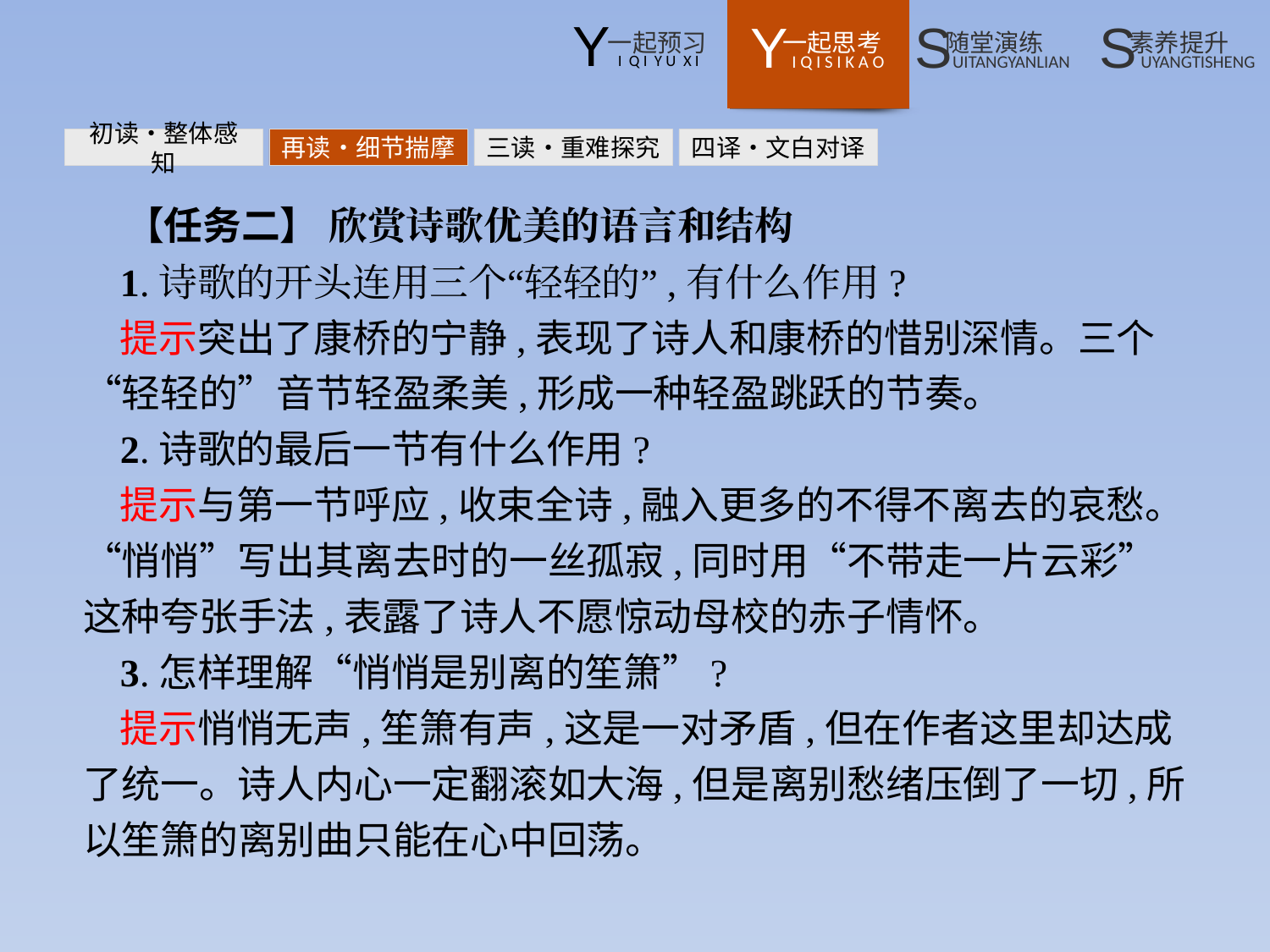

初读•整体感知
再读•细节揣摩
三读•重难探究
四译•文白对译
【任务二】 欣赏诗歌优美的语言和结构
1.诗歌的开头连用三个“轻轻的”,有什么作用?
提示突出了康桥的宁静,表现了诗人和康桥的惜别深情。三个“轻轻的”音节轻盈柔美,形成一种轻盈跳跃的节奏。
2.诗歌的最后一节有什么作用?
提示与第一节呼应,收束全诗,融入更多的不得不离去的哀愁。“悄悄”写出其离去时的一丝孤寂,同时用“不带走一片云彩”这种夸张手法,表露了诗人不愿惊动母校的赤子情怀。
3.怎样理解“悄悄是别离的笙箫”?
提示悄悄无声,笙箫有声,这是一对矛盾,但在作者这里却达成了统一。诗人内心一定翻滚如大海,但是离别愁绪压倒了一切,所以笙箫的离别曲只能在心中回荡。